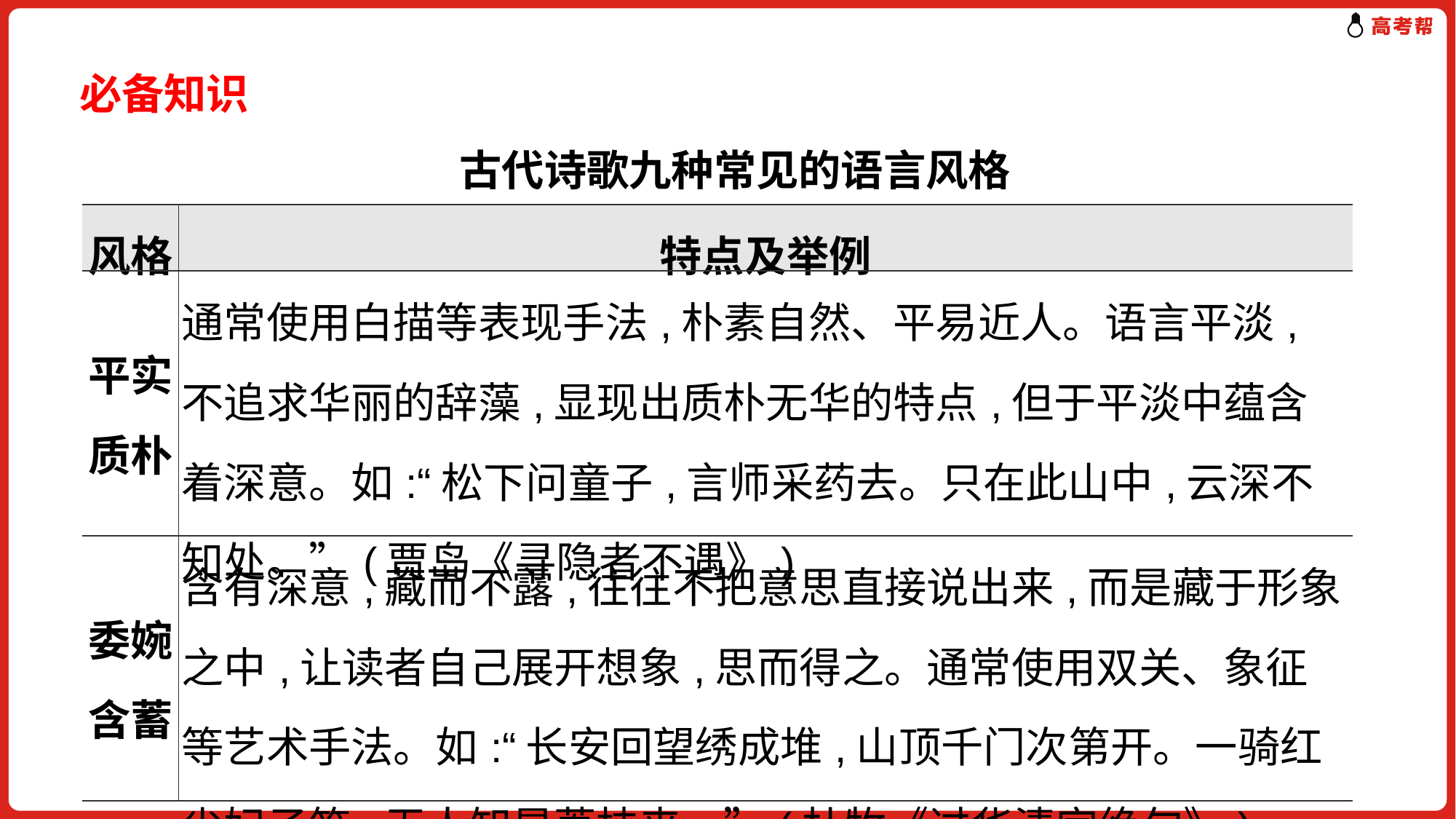

必备知识
    古代诗歌九种常见的语言风格
| 风格 | 特点及举例 |
| --- | --- |
| 平实质朴 | 通常使用白描等表现手法,朴素自然、平易近人。语言平淡,不追求华丽的辞藻,显现出质朴无华的特点,但于平淡中蕴含着深意。如:“松下问童子,言师采药去。只在此山中,云深不知处。”(贾岛《寻隐者不遇》) |
| 委婉含蓄 | 含有深意,藏而不露,往往不把意思直接说出来,而是藏于形象之中,让读者自己展开想象,思而得之。通常使用双关、象征等艺术手法。如:“长安回望绣成堆,山顶千门次第开。一骑红尘妃子笑,无人知是荔枝来。”(杜牧《过华清宫绝句》) |